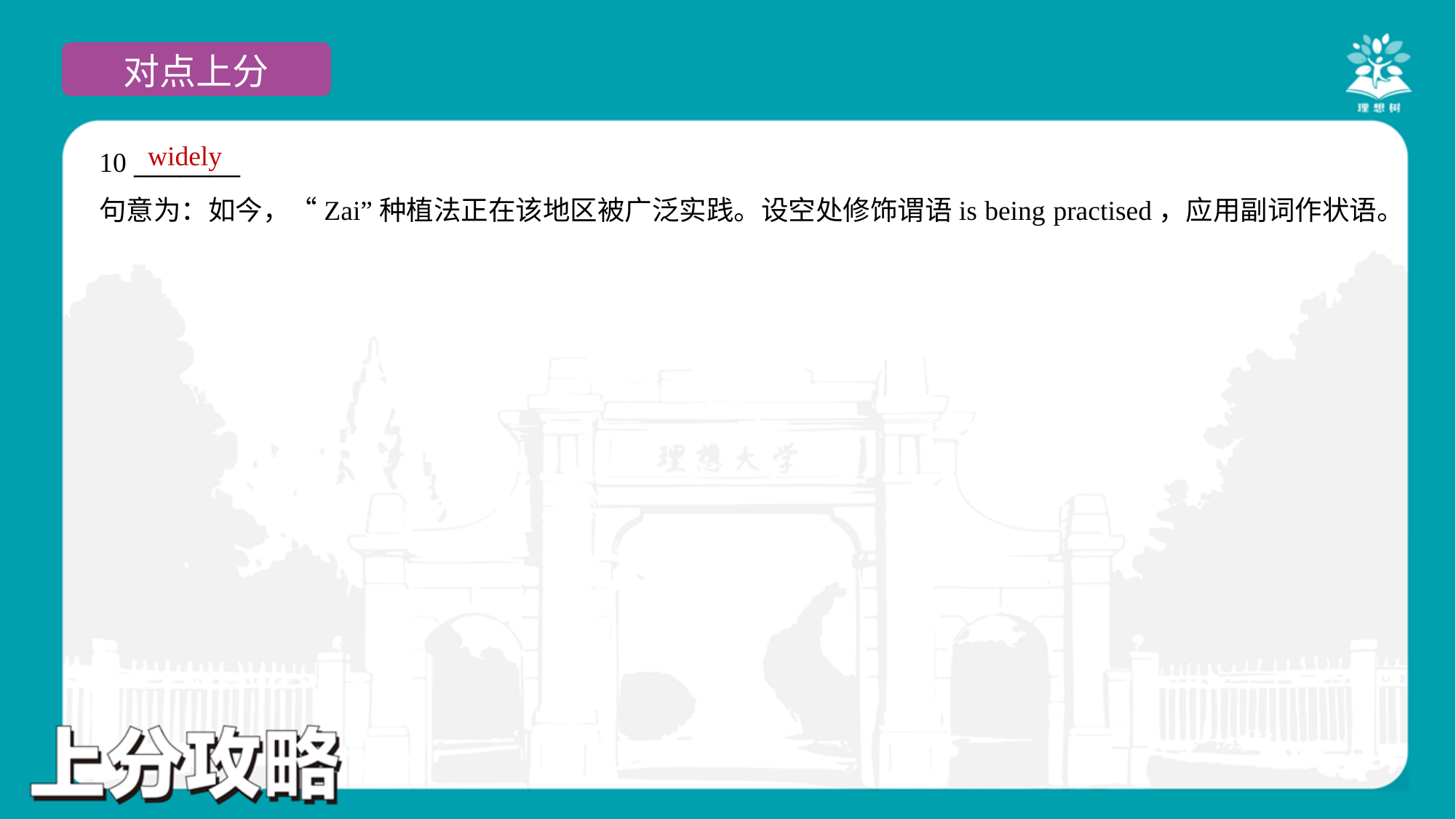

widely
10 _______
句意为：如今，“Zai”种植法正在该地区被广泛实践。设空处修饰谓语is being practised，应用副词作状语。